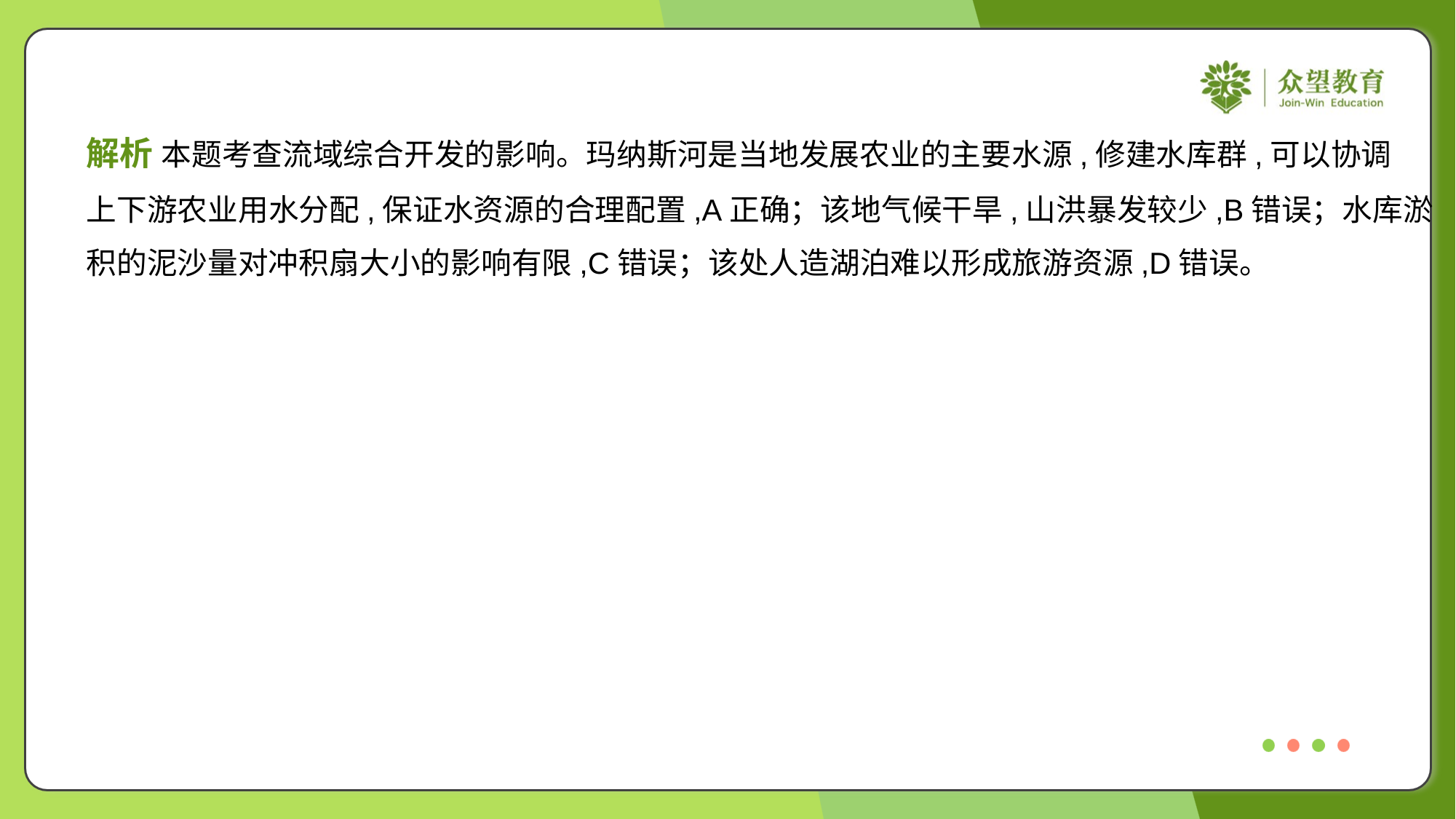

解析 本题考查流域综合开发的影响。玛纳斯河是当地发展农业的主要水源,修建水库群,可以协调
上下游农业用水分配,保证水资源的合理配置,A正确；该地气候干旱,山洪暴发较少,B错误；水库淤
积的泥沙量对冲积扇大小的影响有限,C错误；该处人造湖泊难以形成旅游资源,D错误。